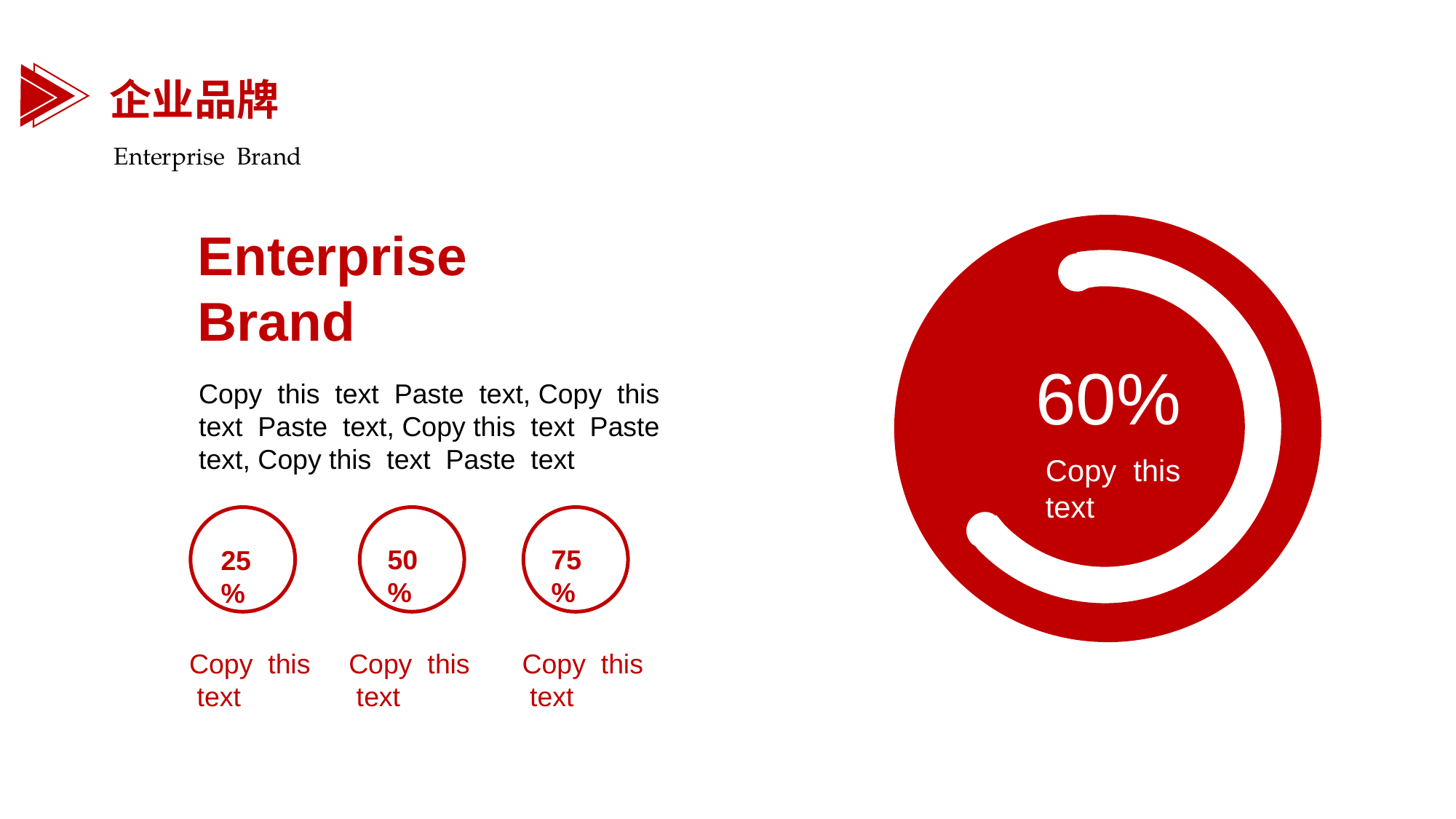

企业品牌
Enterprise  Brand
Enterprise  Brand

60%
Copy  this  text  Paste  text, Copy  this  text  Paste  text, Copy this  text  Paste  text, Copy this  text  Paste  text
Copy  this  text

50%
75%
25%
Copy  this  text
Copy  this  text
Copy  this  text